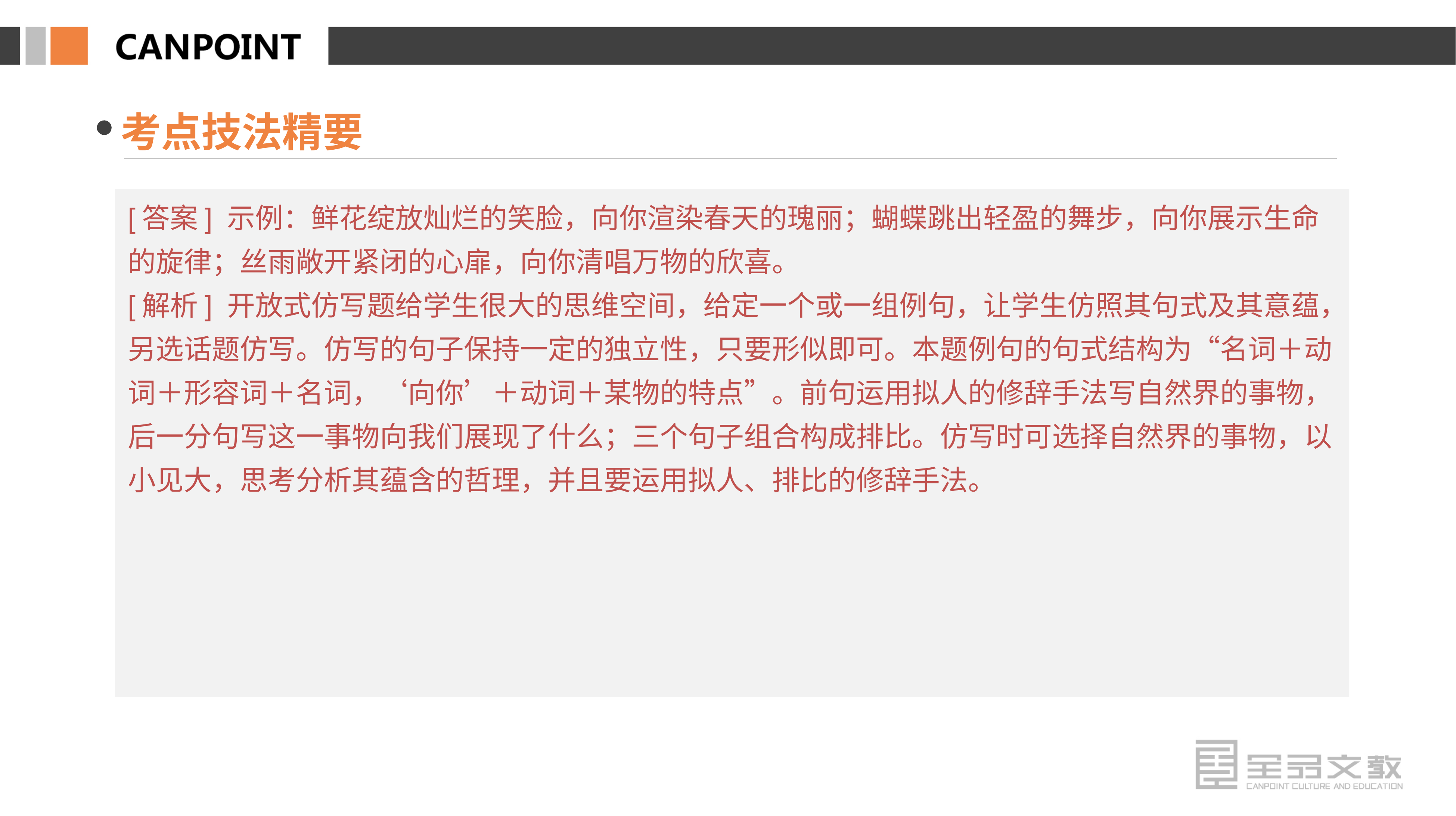

考点技法精要

[答案] 示例：鲜花绽放灿烂的笑脸，向你渲染春天的瑰丽；蝴蝶跳出轻盈的舞步，向你展示生命的旋律；丝雨敞开紧闭的心扉，向你清唱万物的欣喜。
[解析] 开放式仿写题给学生很大的思维空间，给定一个或一组例句，让学生仿照其句式及其意蕴，另选话题仿写。仿写的句子保持一定的独立性，只要形似即可。本题例句的句式结构为“名词＋动词＋形容词＋名词，‘向你’＋动词＋某物的特点”。前句运用拟人的修辞手法写自然界的事物，后一分句写这一事物向我们展现了什么；三个句子组合构成排比。仿写时可选择自然界的事物，以小见大，思考分析其蕴含的哲理，并且要运用拟人、排比的修辞手法。